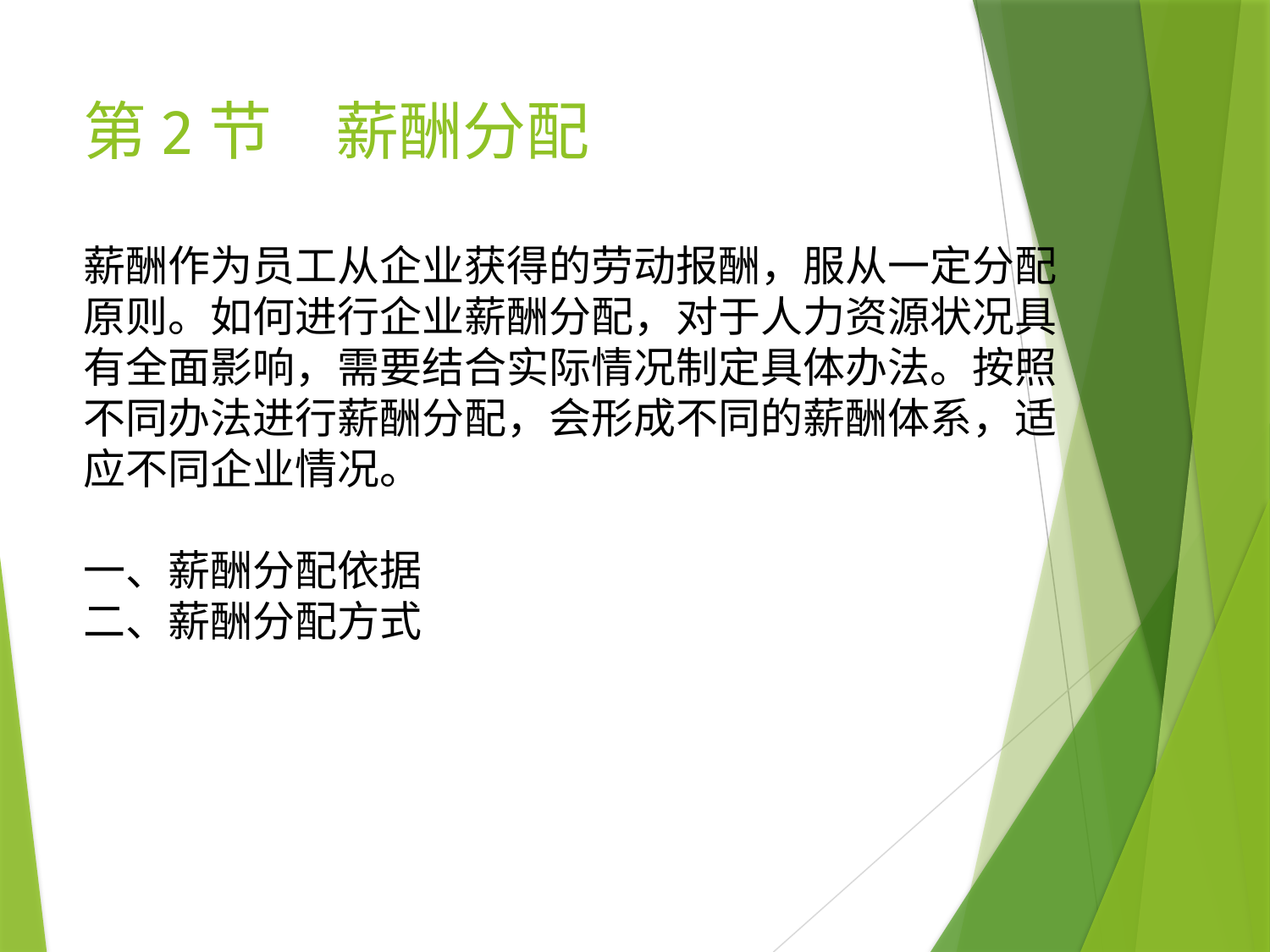

# 第2节　薪酬分配
薪酬作为员工从企业获得的劳动报酬，服从一定分配原则。如何进行企业薪酬分配，对于人力资源状况具有全面影响，需要结合实际情况制定具体办法。按照不同办法进行薪酬分配，会形成不同的薪酬体系，适应不同企业情况。

一、薪酬分配依据
二、薪酬分配方式